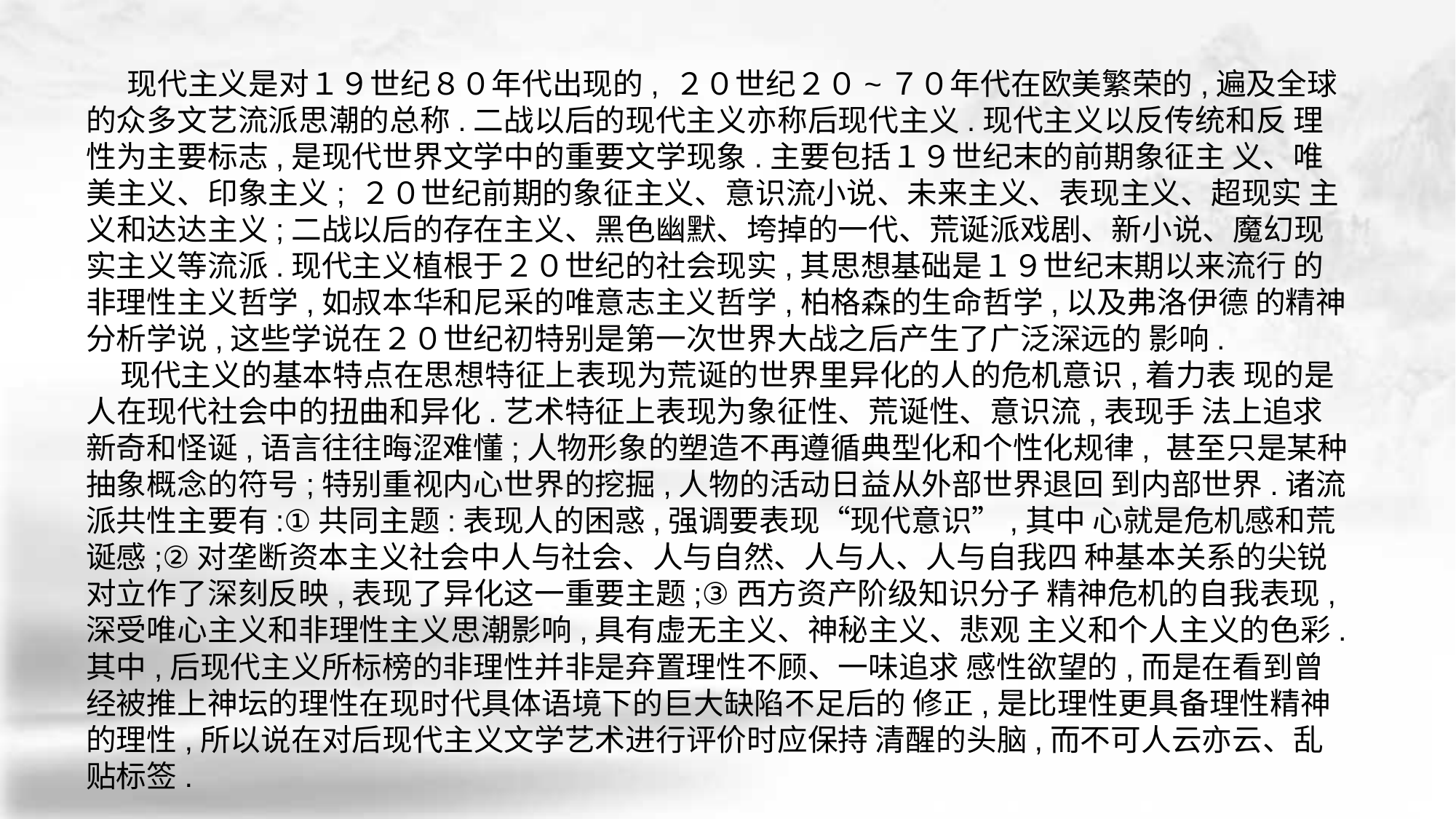

现代主义是对１９世纪８０年代出现的, ２０世纪２０~７０年代在欧美繁荣的,遍及全球的众多文艺流派思潮的总称.二战以后的现代主义亦称后现代主义.现代主义以反传统和反 理性为主要标志,是现代世界文学中的重要文学现象.主要包括１９世纪末的前期象征主 义、唯美主义、印象主义; ２０世纪前期的象征主义、意识流小说、未来主义、表现主义、超现实 主义和达达主义;二战以后的存在主义、黑色幽默、垮掉的一代、荒诞派戏剧、新小说、魔幻现 实主义等流派.现代主义植根于２０世纪的社会现实,其思想基础是１９世纪末期以来流行 的非理性主义哲学,如叔本华和尼采的唯意志主义哲学,柏格森的生命哲学,以及弗洛伊德 的精神分析学说,这些学说在２０世纪初特别是第一次世界大战之后产生了广泛深远的 影响.
    现代主义的基本特点在思想特征上表现为荒诞的世界里异化的人的危机意识,着力表 现的是人在现代社会中的扭曲和异化.艺术特征上表现为象征性、荒诞性、意识流,表现手 法上追求新奇和怪诞,语言往往晦涩难懂;人物形象的塑造不再遵循典型化和个性化规律, 甚至只是某种抽象概念的符号;特别重视内心世界的挖掘,人物的活动日益从外部世界退回 到内部世界.诸流派共性主要有:①共同主题:表现人的困惑,强调要表现“现代意识”,其中 心就是危机感和荒诞感;②对垄断资本主义社会中人与社会、人与自然、人与人、人与自我四 种基本关系的尖锐对立作了深刻反映,表现了异化这一重要主题;③西方资产阶级知识分子 精神危机的自我表现,深受唯心主义和非理性主义思潮影响,具有虚无主义、神秘主义、悲观 主义和个人主义的色彩.其中,后现代主义所标榜的非理性并非是弃置理性不顾、一味追求 感性欲望的,而是在看到曾经被推上神坛的理性在现时代具体语境下的巨大缺陷不足后的 修正,是比理性更具备理性精神的理性,所以说在对后现代主义文学艺术进行评价时应保持 清醒的头脑,而不可人云亦云、乱贴标签.